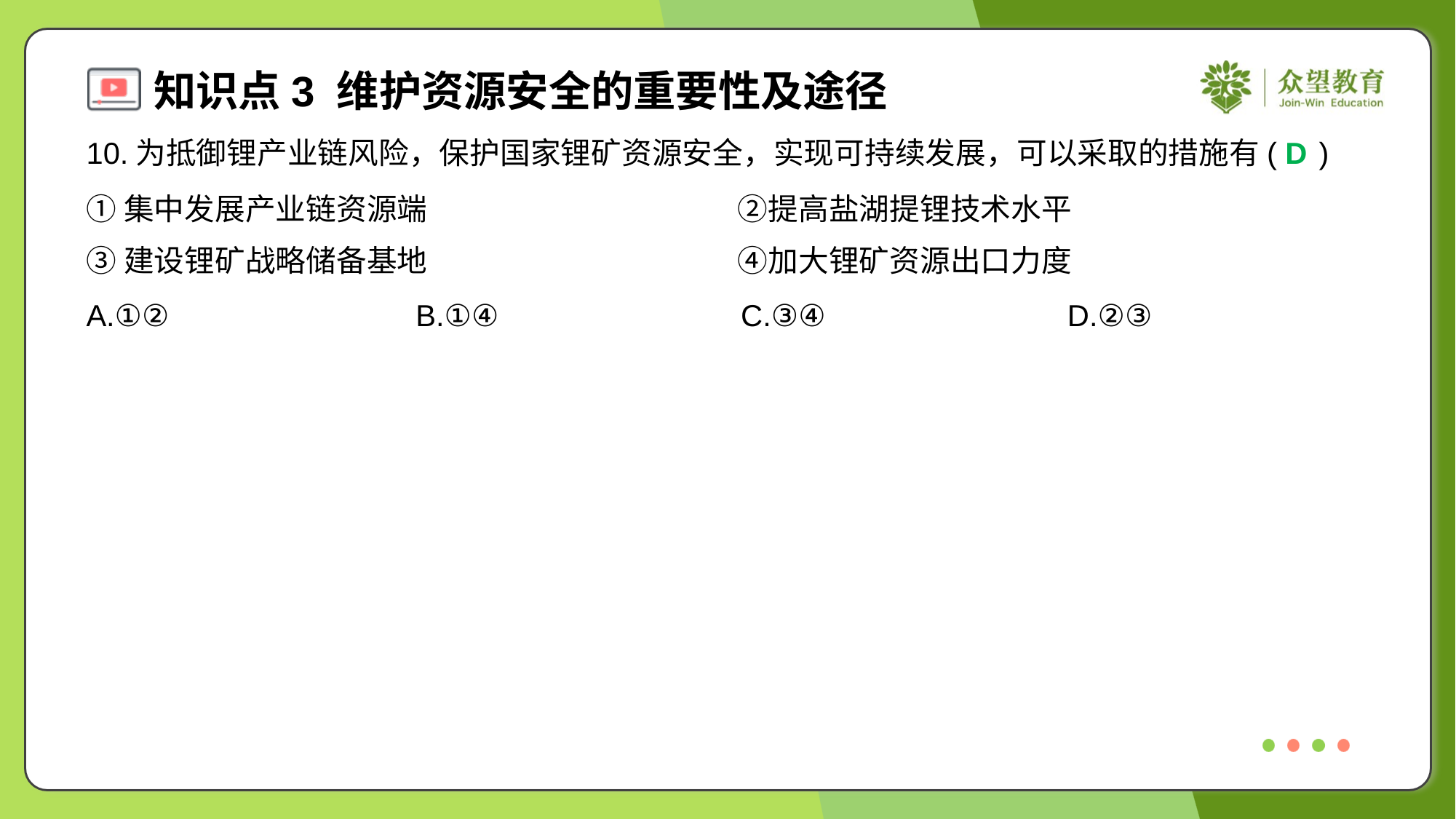

10.为抵御锂产业链风险，保护国家锂矿资源安全，实现可持续发展，可以采取的措施有(     )
D
①集中发展产业链资源端	②提高盐湖提锂技术水平
③建设锂矿战略储备基地	④加大锂矿资源出口力度
A.①②	B.①④	C.③④	D.②③